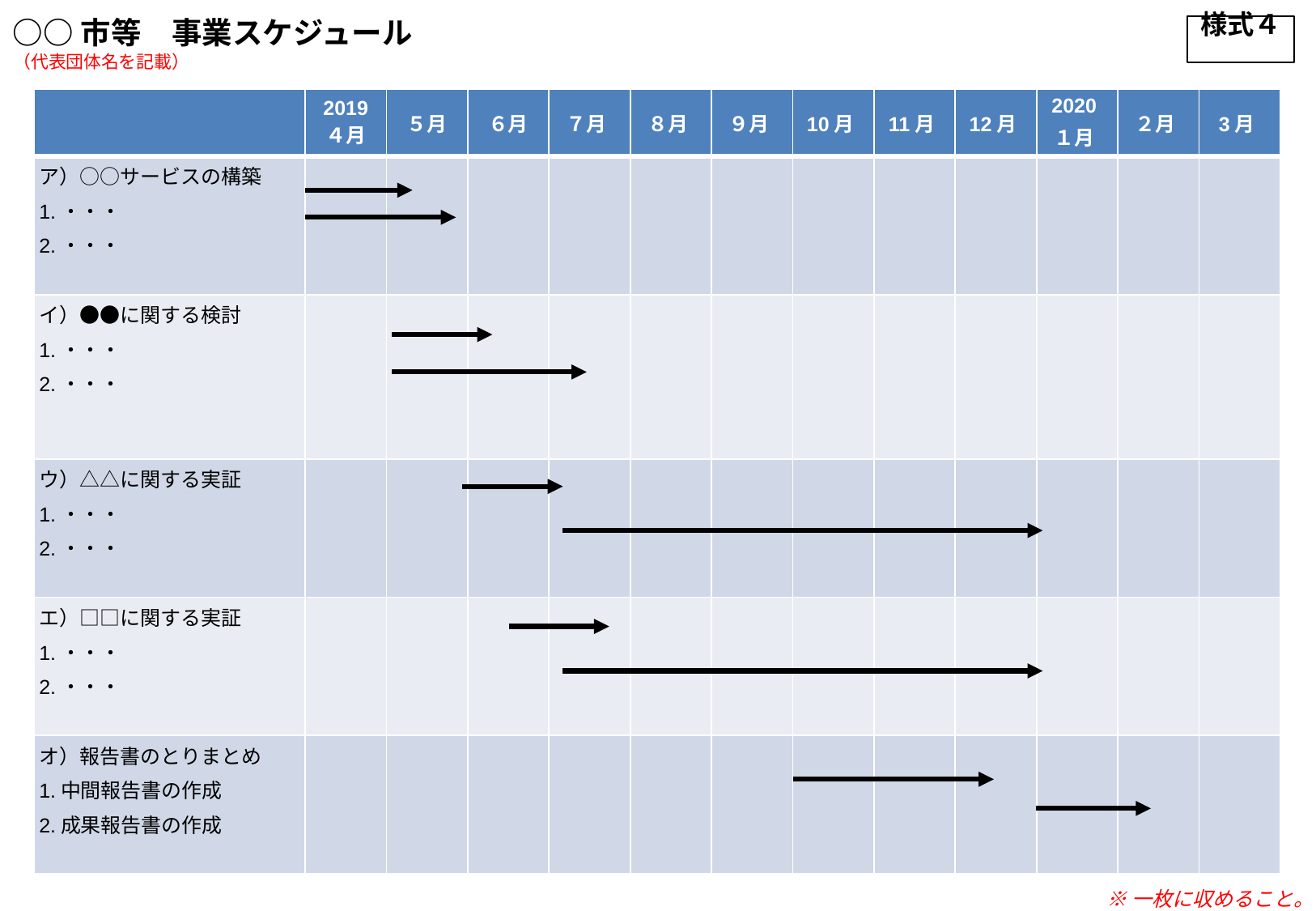

○○市等　事業スケジュール
様式４
（代表団体名を記載）
|  | 2019 ４月 | ５月 | ６月 | ７月 | ８月 | ９月 | 10月 | 11月 | 12月 | 2020 １月 | ２月 | 3月 |
| --- | --- | --- | --- | --- | --- | --- | --- | --- | --- | --- | --- | --- |
| ア）○○サービスの構築 1.・・・ 2.・・・ |  |  |  |  |  |  |  |  |  |  |  |  |
| イ）●●に関する検討 1.・・・ 2.・・・ |  |  |  |  |  |  |  |  |  |  |  |  |
| ウ）△△に関する実証 1.・・・ 2.・・・ |  |  |  |  |  |  |  |  |  |  |  |  |
| エ）□□に関する実証 1.・・・ 2.・・・ |  |  |  |  |  |  |  |  |  |  |  |  |
| オ）報告書のとりまとめ 1.中間報告書の作成 2.成果報告書の作成 |  |  |  |  |  |  |  |  |  |  |  |  |
※一枚に収めること。